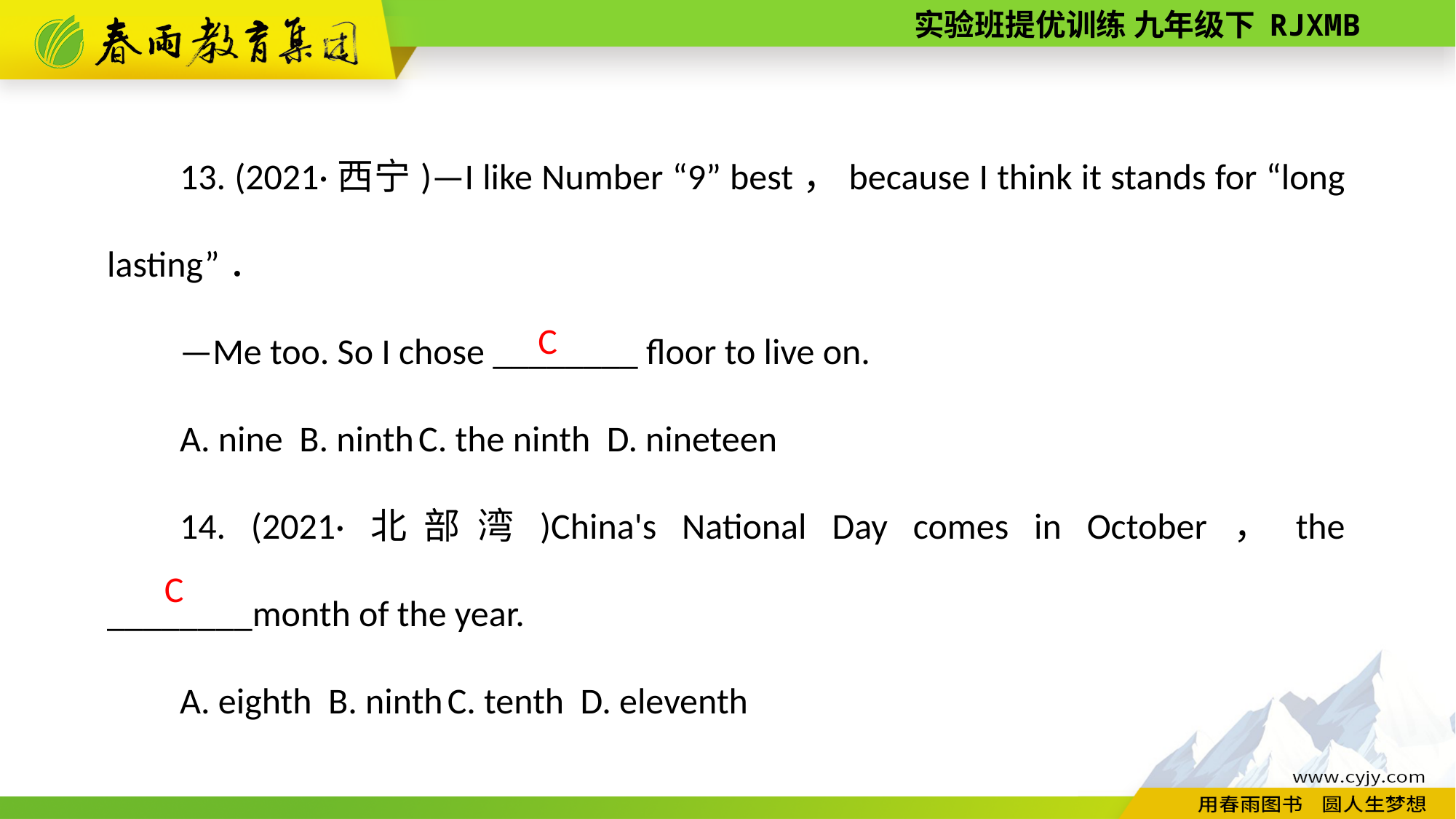

13. (2021·西宁)—I like Number “9” best，because I think it stands for “long lasting”．
—Me too. So I chose ________ floor to live on.
A. nine  B. ninth C. the ninth  D. nineteen
14. (2021·北部湾)China's National Day comes in October，the ________month of the year.
A. eighth  B. ninth C. tenth  D. eleventh
C
C